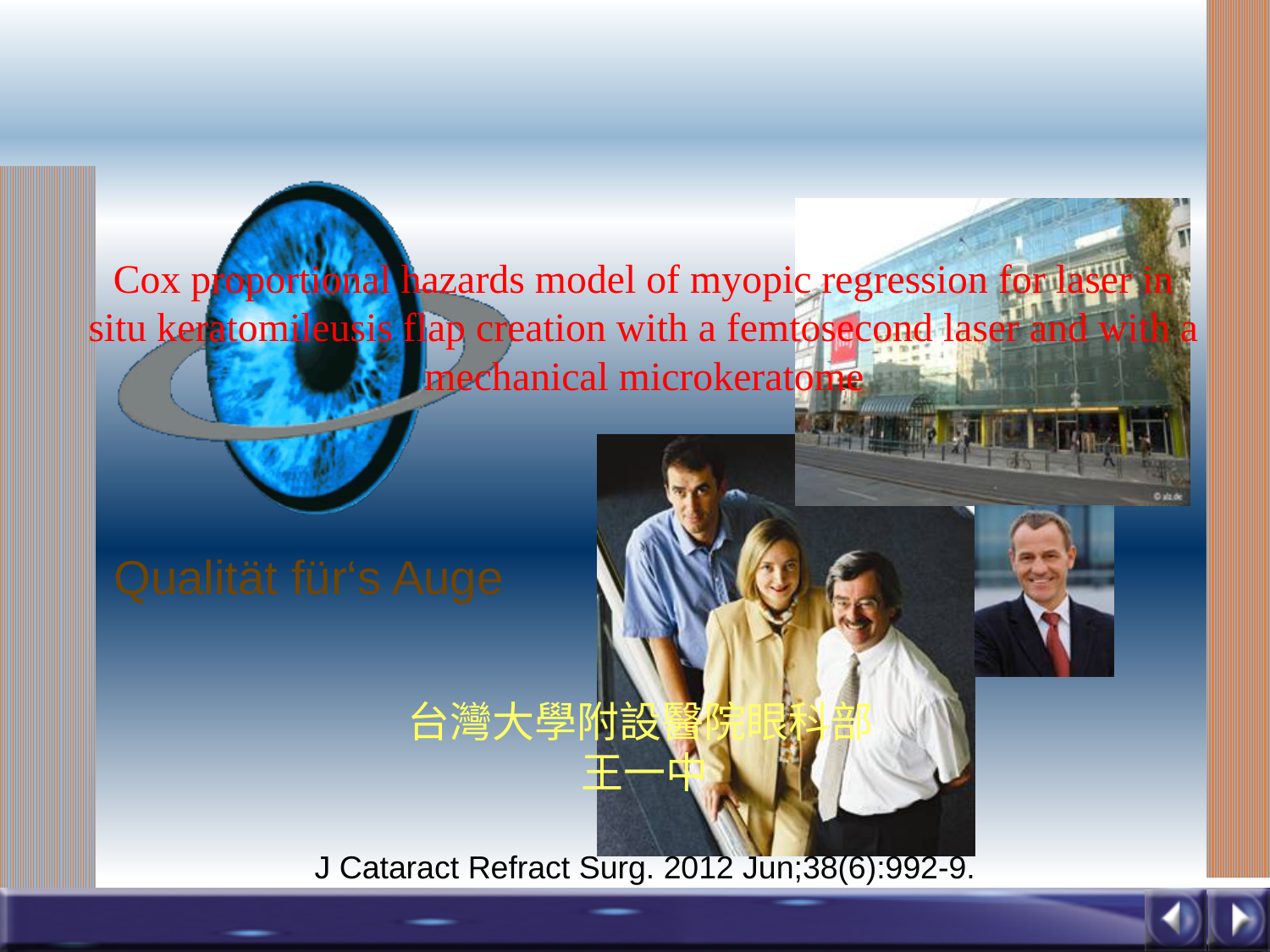

# Cox proportional hazards model of myopic regression for laser in situ keratomileusis flap creation with a femtosecond laser and with a mechanical microkeratome
台灣大學附設醫院眼科部
王一中

J Cataract Refract Surg. 2012 Jun;38(6):992-9.